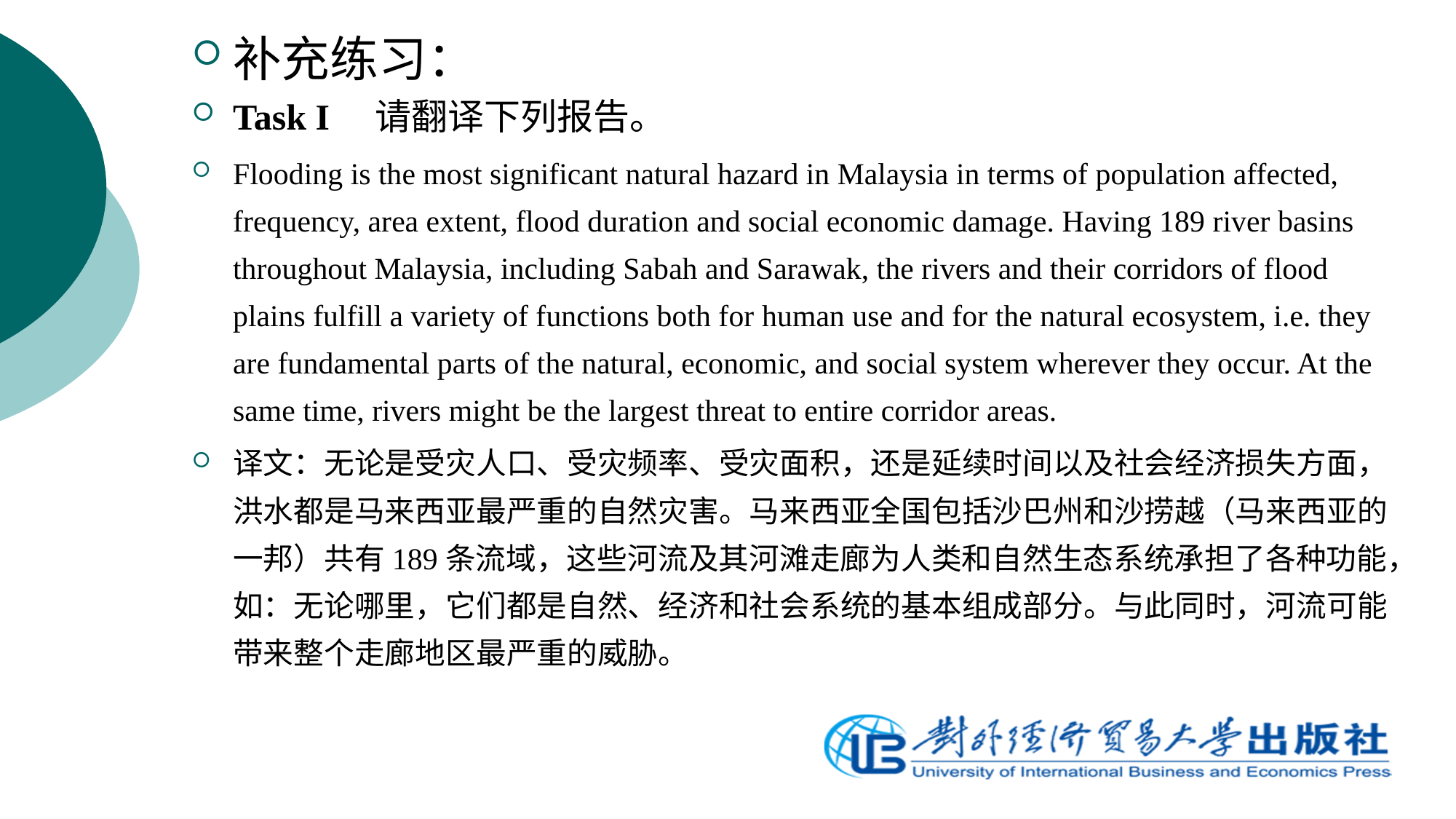

补充练习：
Task I　请翻译下列报告。
Flooding is the most significant natural hazard in Malaysia in terms of population affected, frequency, area extent, flood duration and social economic damage. Having 189 river basins throughout Malaysia, including Sabah and Sarawak, the rivers and their corridors of flood plains fulfill a variety of functions both for human use and for the natural ecosystem, i.e. they are fundamental parts of the natural, economic, and social system wherever they occur. At the same time, rivers might be the largest threat to entire corridor areas.
译文：无论是受灾人口、受灾频率、受灾面积，还是延续时间以及社会经济损失方面，洪水都是马来西亚最严重的自然灾害。马来西亚全国包括沙巴州和沙捞越（马来西亚的一邦）共有189条流域，这些河流及其河滩走廊为人类和自然生态系统承担了各种功能，如：无论哪里，它们都是自然、经济和社会系统的基本组成部分。与此同时，河流可能带来整个走廊地区最严重的威胁。